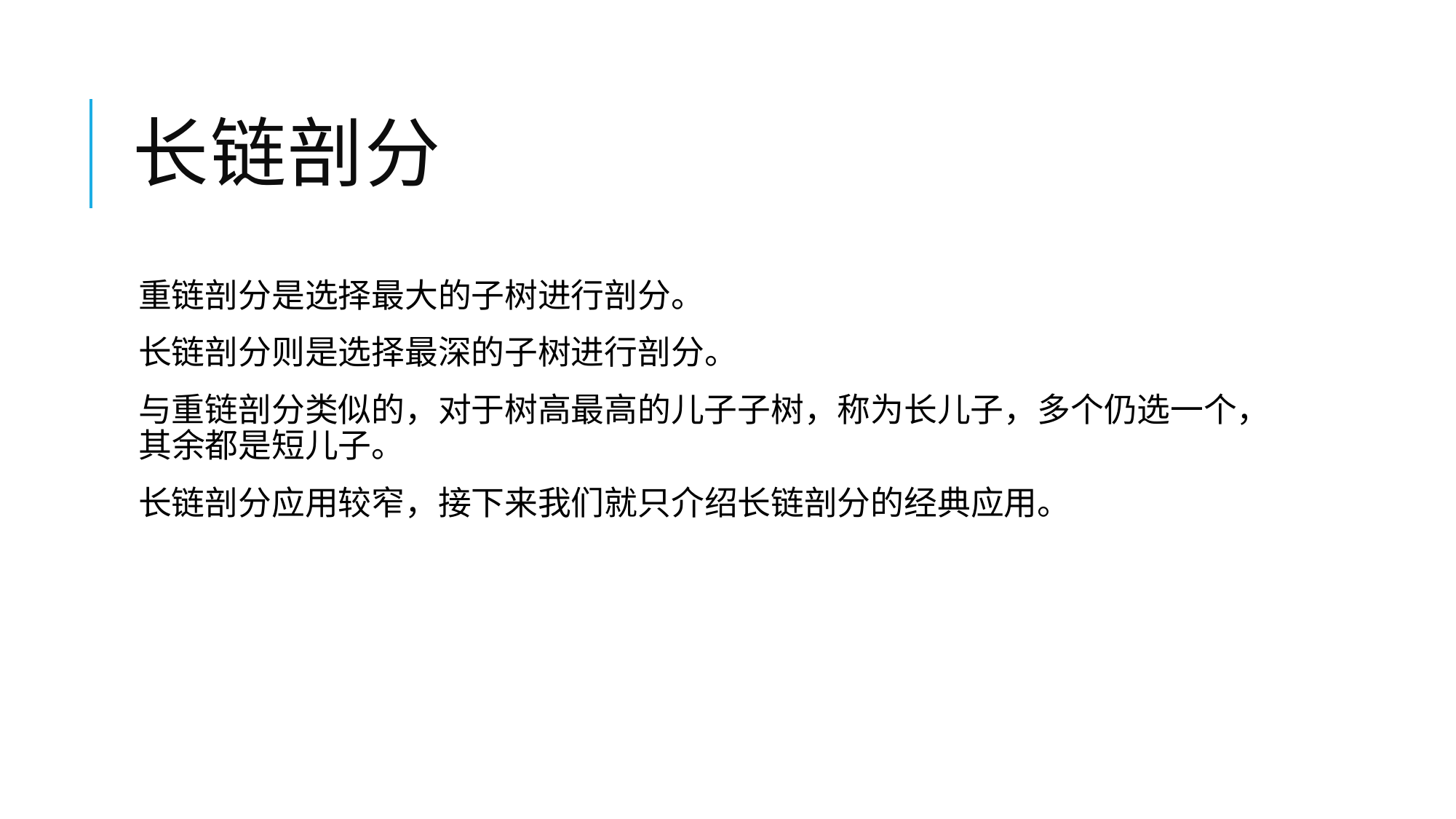

# 长链剖分
重链剖分是选择最大的子树进行剖分。
长链剖分则是选择最深的子树进行剖分。
与重链剖分类似的，对于树高最高的儿子子树，称为长儿子，多个仍选一个，其余都是短儿子。
长链剖分应用较窄，接下来我们就只介绍长链剖分的经典应用。